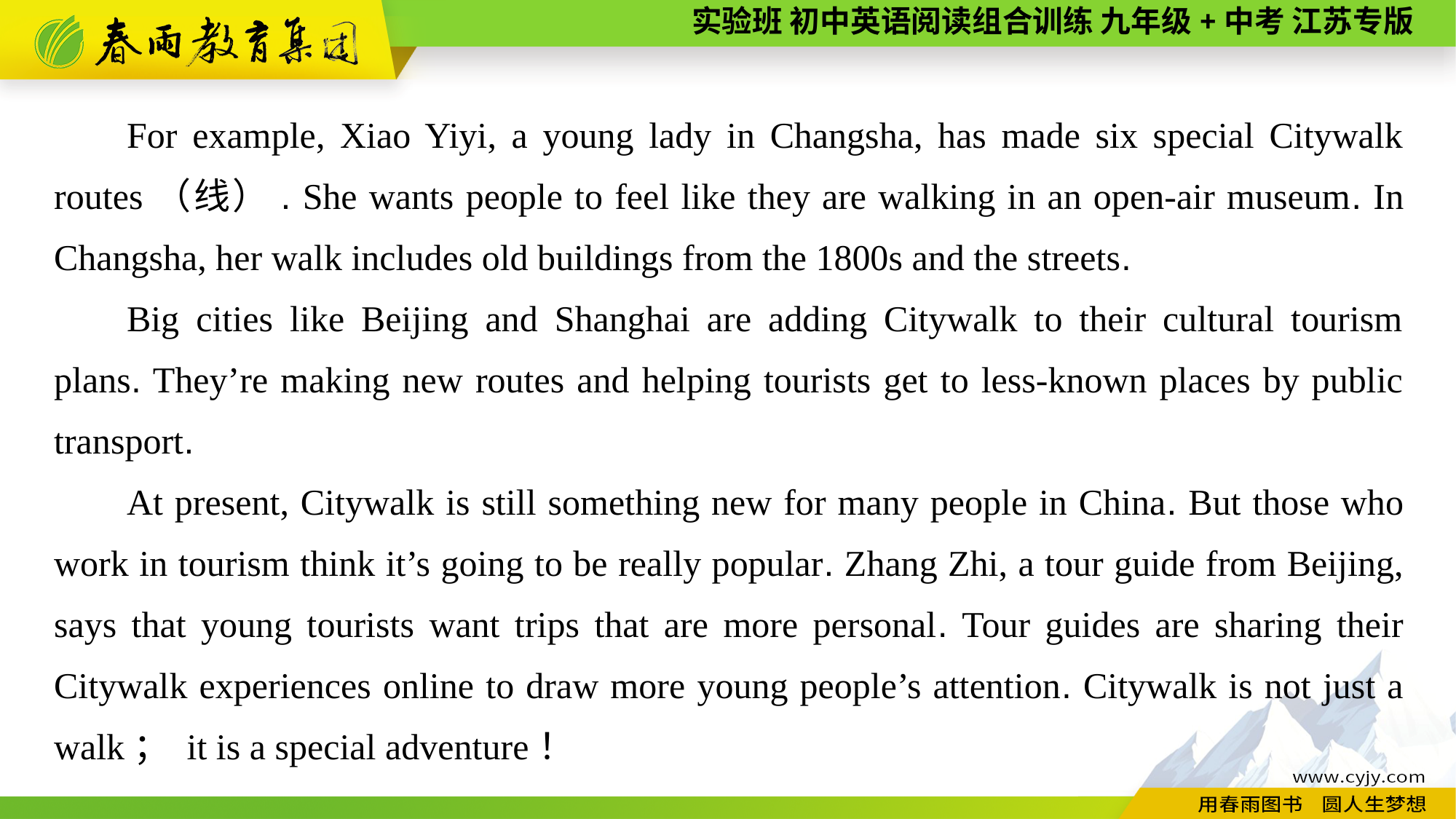

For example, Xiao Yiyi, a young lady in Changsha, has made six special Citywalk routes（线）. She wants people to feel like they are walking in an open-air museum. In Changsha, her walk includes old buildings from the 1800s and the streets.
Big cities like Beijing and Shanghai are adding Citywalk to their cultural tourism plans. They’re making new routes and helping tourists get to less-known places by public transport.
At present, Citywalk is still something new for many people in China. But those who work in tourism think it’s going to be really popular. Zhang Zhi, a tour guide from Beijing, says that young tourists want trips that are more personal. Tour guides are sharing their Citywalk experiences online to draw more young people’s attention. Citywalk is not just a walk； it is a special adventure！